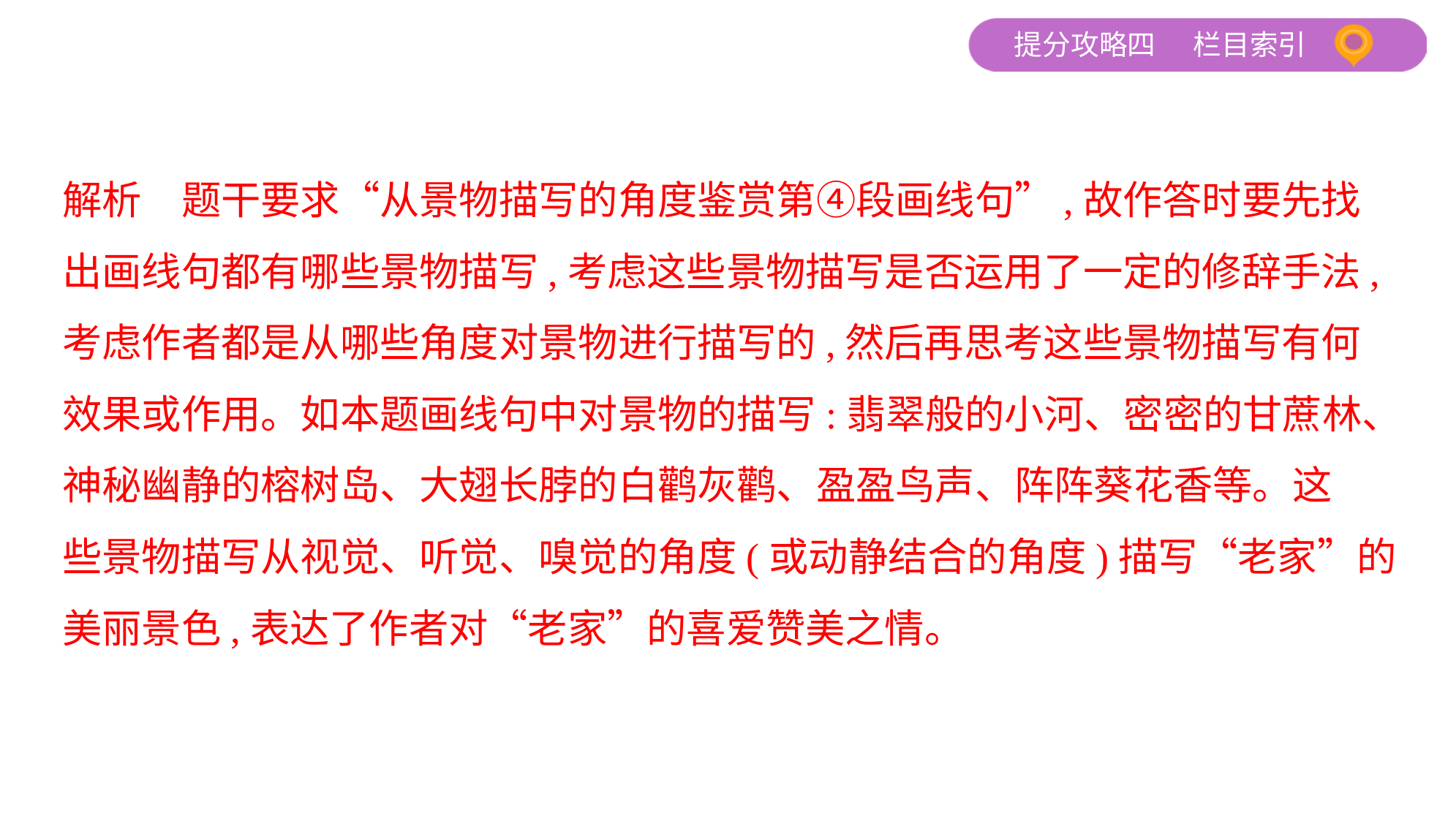

解析　题干要求“从景物描写的角度鉴赏第④段画线句”,故作答时要先找
出画线句都有哪些景物描写,考虑这些景物描写是否运用了一定的修辞手法,
考虑作者都是从哪些角度对景物进行描写的,然后再思考这些景物描写有何
效果或作用。如本题画线句中对景物的描写:翡翠般的小河、密密的甘蔗林、神秘幽静的榕树岛、大翅长脖的白鹳灰鹳、盈盈鸟声、阵阵葵花香等。这
些景物描写从视觉、听觉、嗅觉的角度(或动静结合的角度)描写“老家”的
美丽景色,表达了作者对“老家”的喜爱赞美之情。